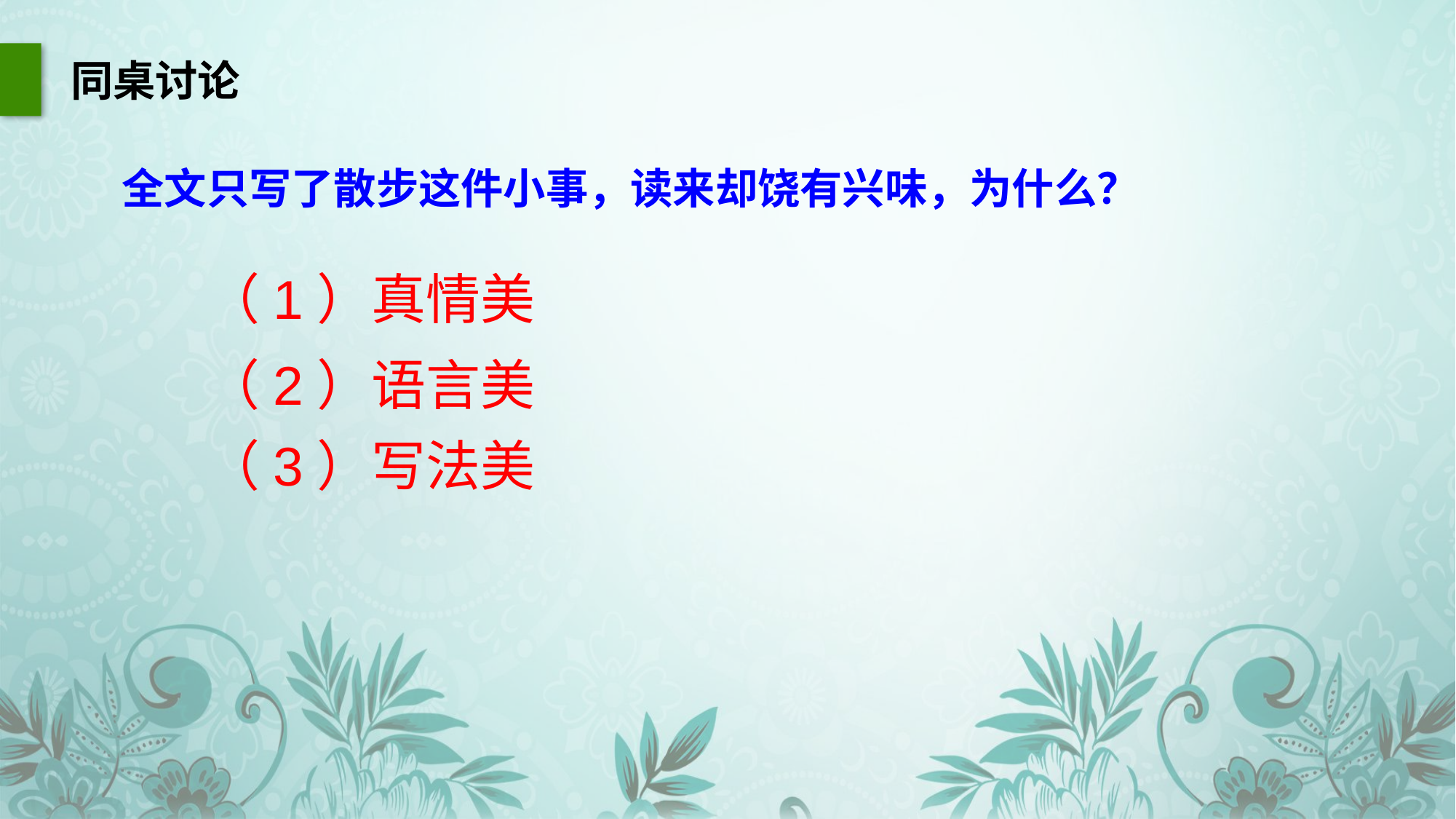

同桌讨论
全文只写了散步这件小事，读来却饶有兴味，为什么？
（1）真情美
（2）语言美
（3）写法美